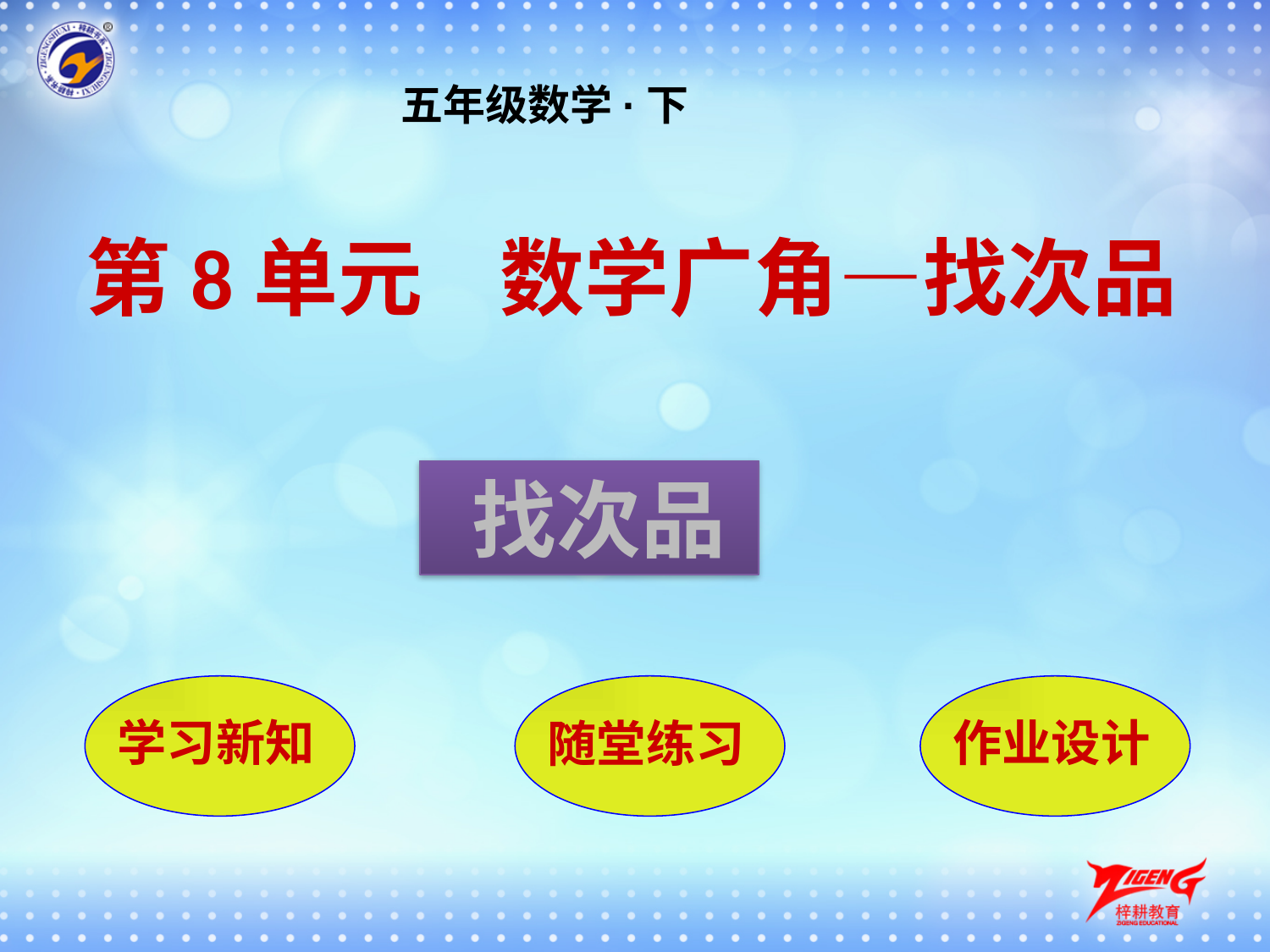

五年级数学·下
第8单元    数学广角—找次品
 找次品

学习新知

随堂练习

作业设计